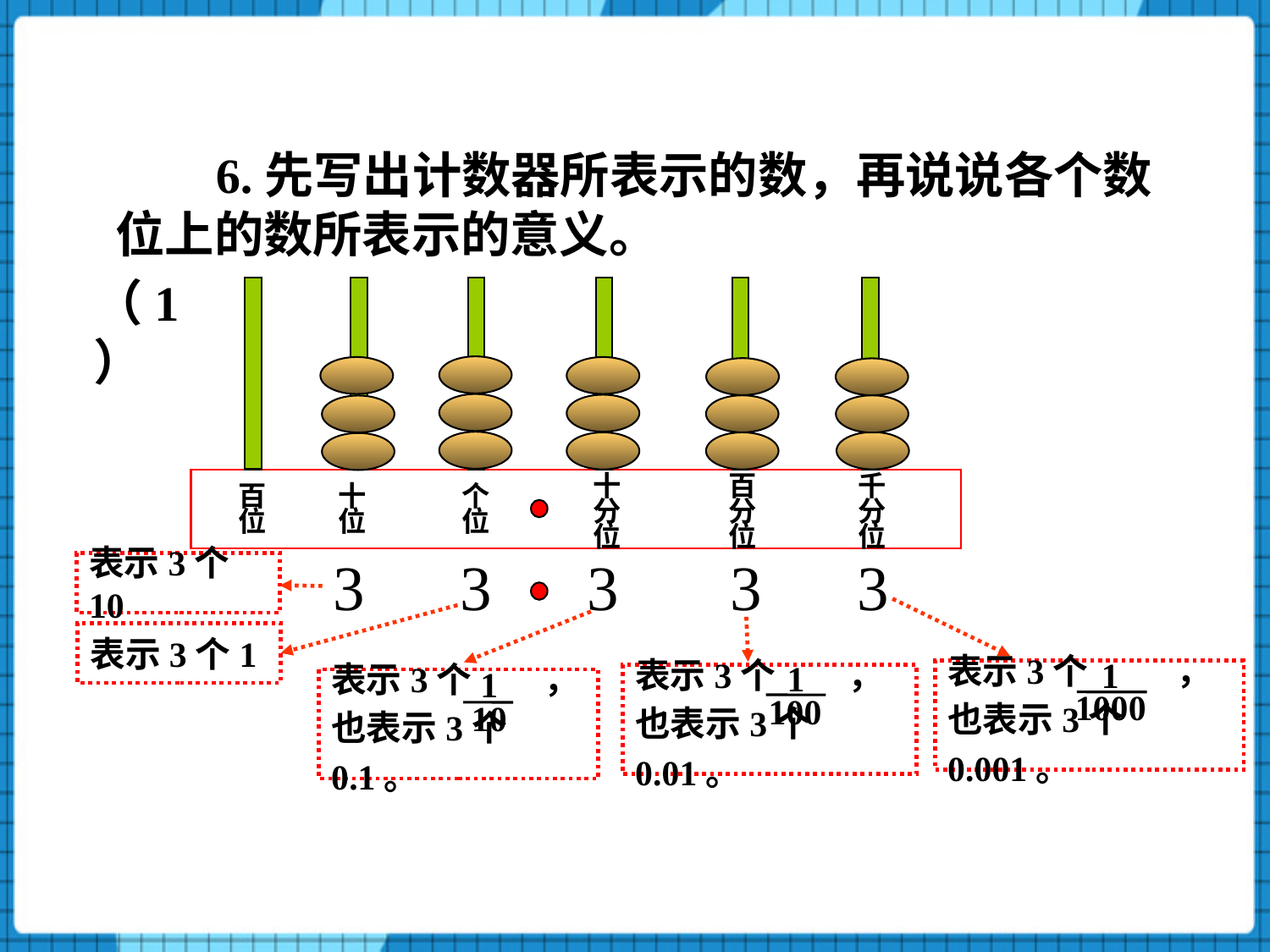

6.先写出计数器所表示的数，再说说各个数位上的数所表示的意义。
（1）

十
分
位
百
分
位
千
分
位
百
位
十
位
个
位

  13      3      3       3      3
表示3个10

表示3个1

1
1000

表示3个           ，
也表示3个0.001。
1
100

表示3个         ，
也表示3个0.01。
表示3个         ，
也表示3个0.1。
1
10